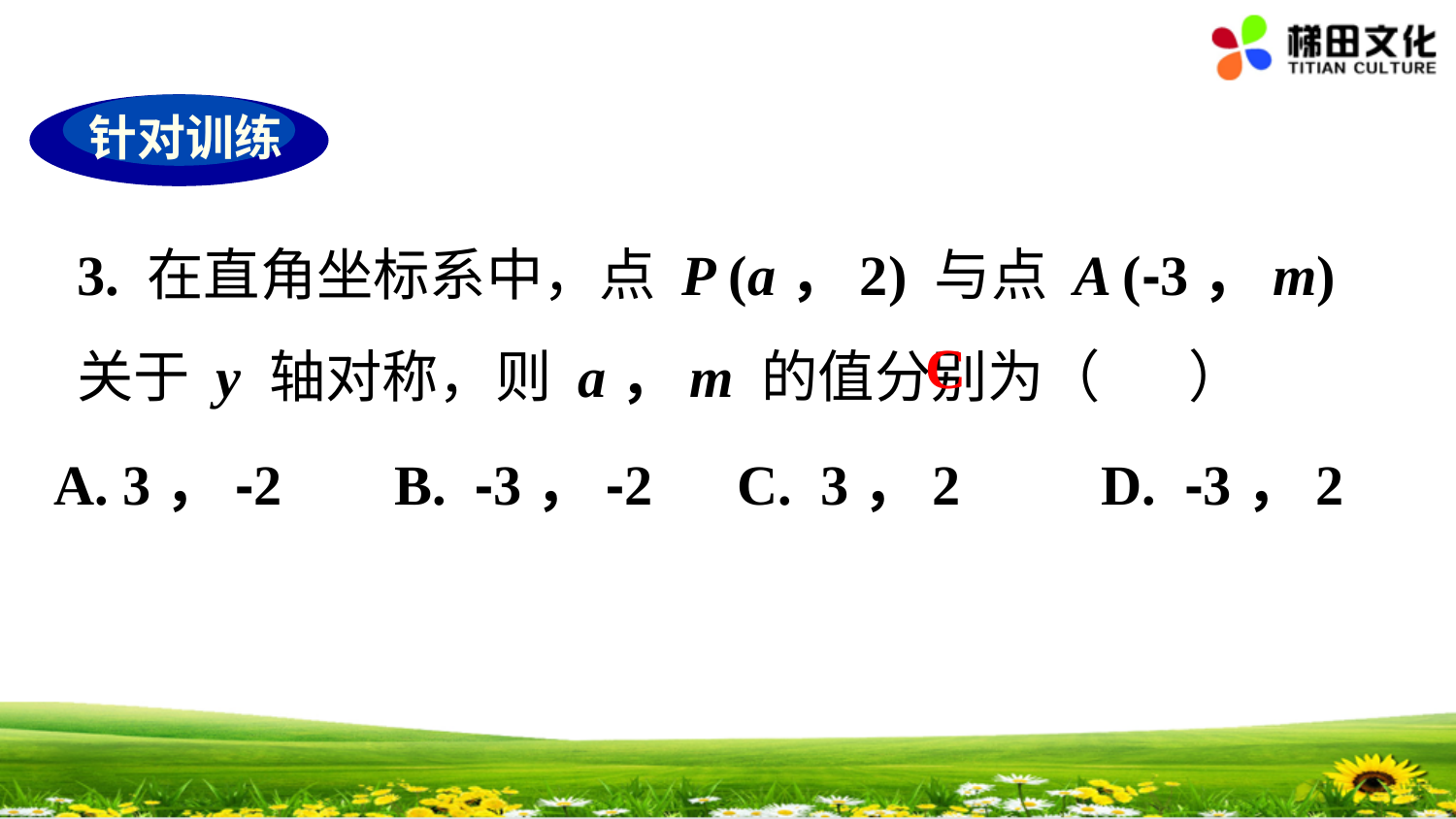

针对训练
3. 在直角坐标系中，点 P (a，2) 与点 A (-3，m) 关于 y 轴对称，则 a，m 的值分别为（       ）
A. 3，-2        B.  -3，-2      C.  3，2          D.  -3，2
C